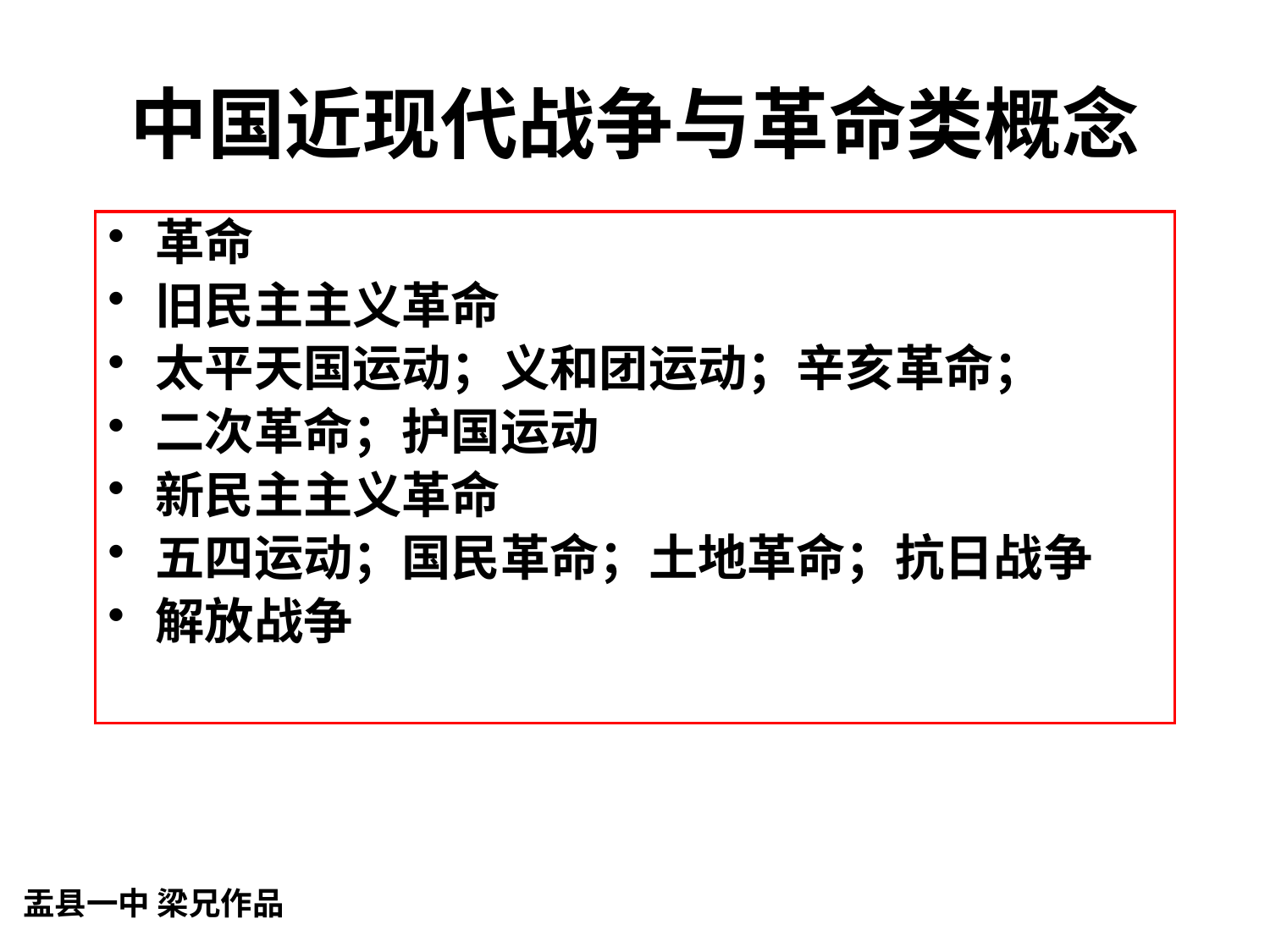

# 中国近现代战争与革命类概念
革命
旧民主主义革命
太平天国运动；义和团运动；辛亥革命；
二次革命；护国运动
新民主主义革命
五四运动；国民革命；土地革命；抗日战争
解放战争

盂县一中 梁兄作品